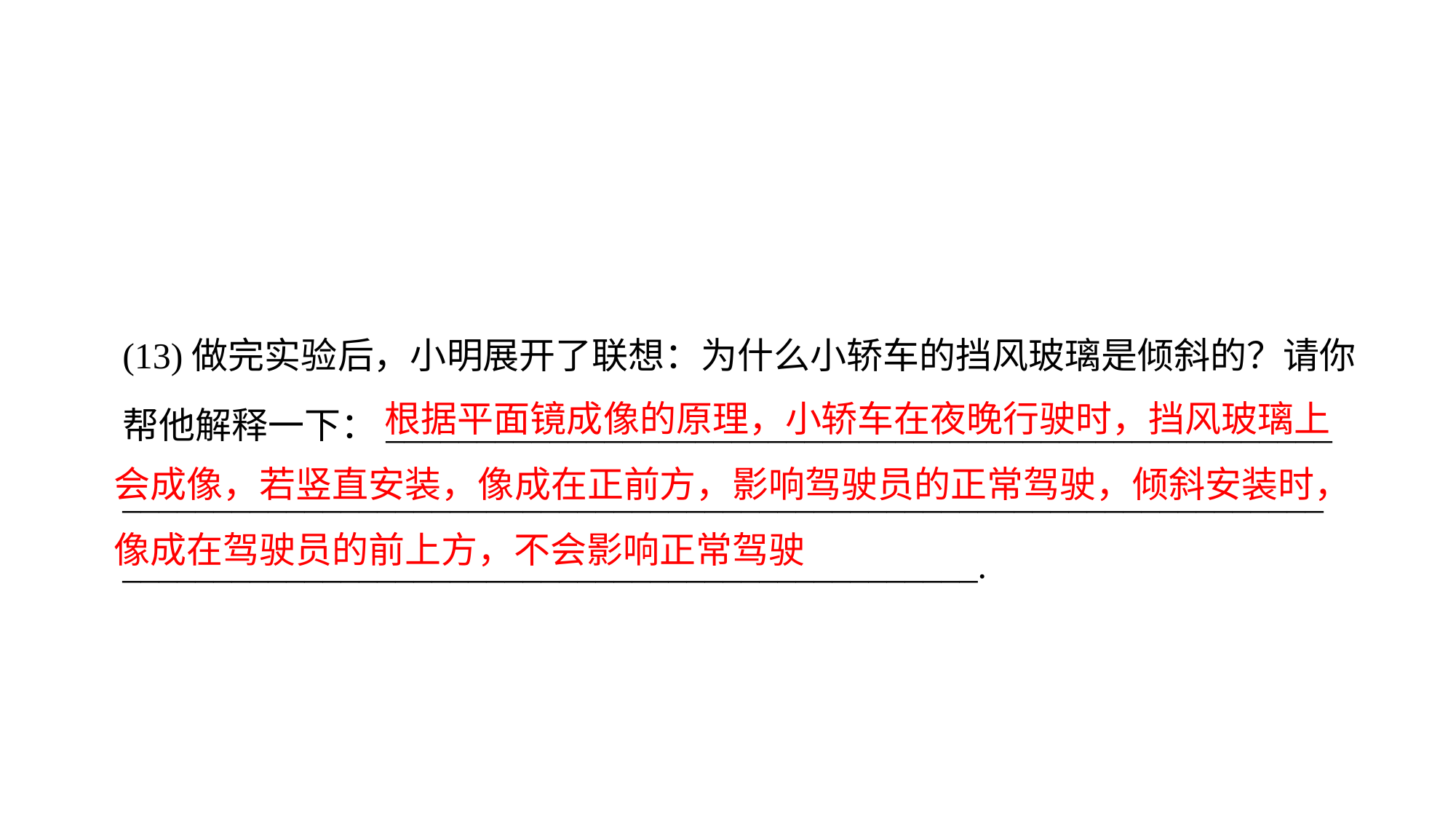

(13)做完实验后，小明展开了联想：为什么小轿车的挡风玻璃是倾斜的？请你帮他解释一下：____________________________________________________
__________________________________________________________________
_______________________________________________.
                                根据平面镜成像的原理，小轿车在夜晚行驶时，挡风玻璃上会成像，若竖直安装，像成在正前方，影响驾驶员的正常驾驶，倾斜安装时，像成在驾驶员的前上方，不会影响正常驾驶